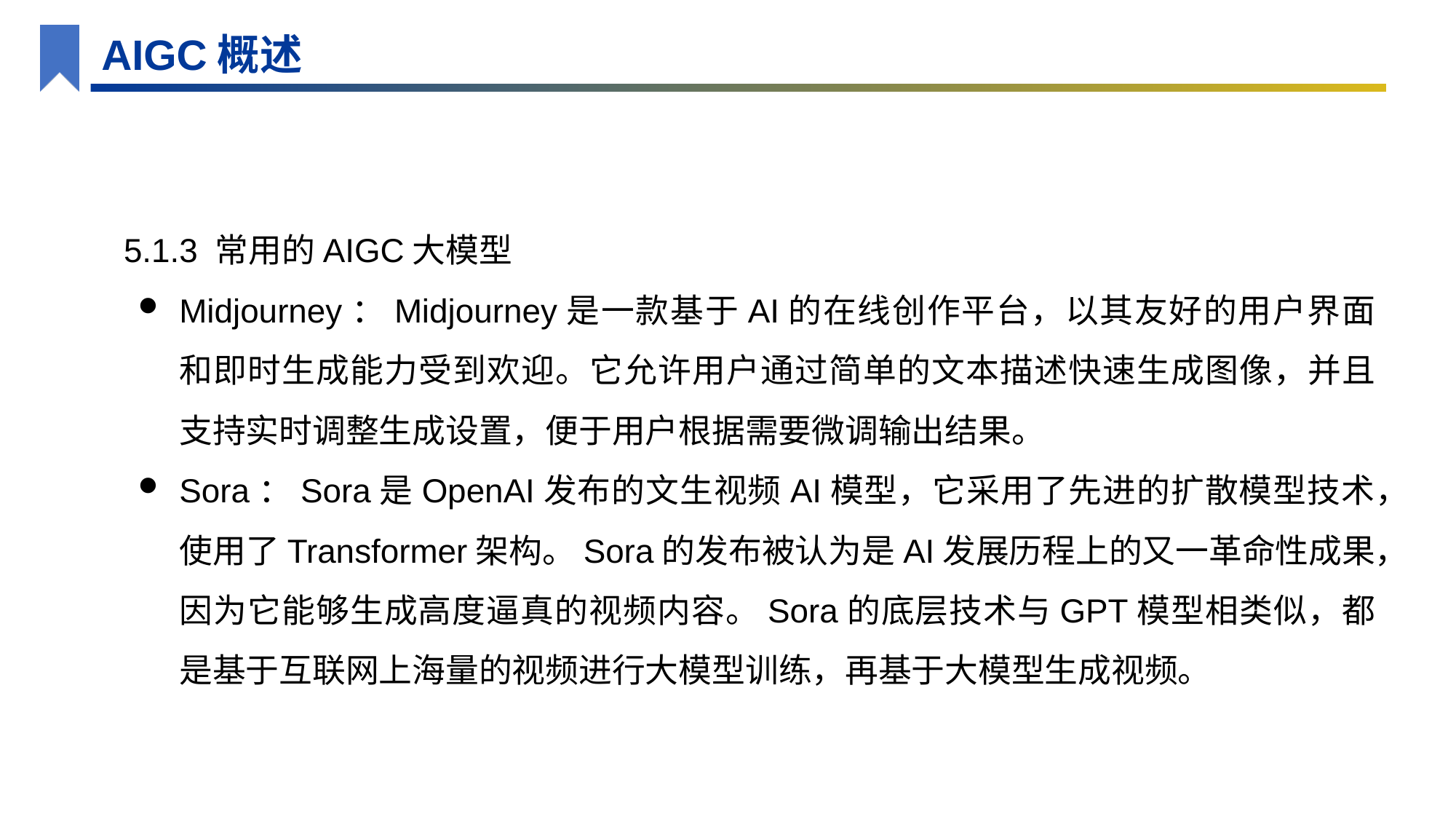

AIGC概述
5.1.3 常用的AIGC大模型
Midjourney：Midjourney是一款基于AI的在线创作平台，以其友好的用户界面和即时生成能力受到欢迎。它允许用户通过简单的文本描述快速生成图像，并且支持实时调整生成设置，便于用户根据需要微调输出结果。
Sora：Sora是OpenAI发布的文生视频AI模型，它采用了先进的扩散模型技术，使用了Transformer架构。Sora的发布被认为是AI发展历程上的又一革命性成果，因为它能够生成高度逼真的视频内容。Sora的底层技术与GPT模型相类似，都是基于互联网上海量的视频进行大模型训练，再基于大模型生成视频。